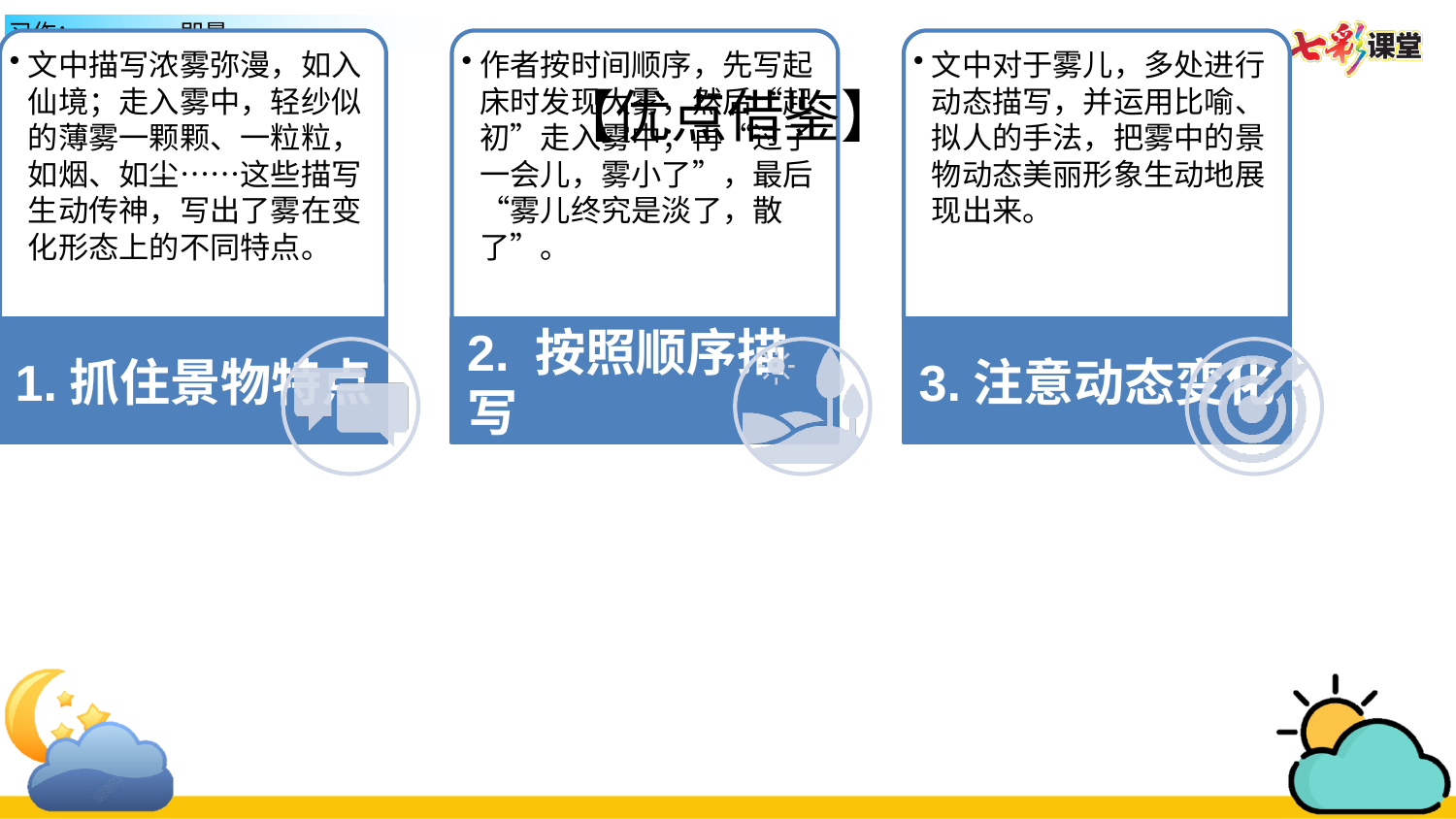

【优点借鉴】
文中描写浓雾弥漫，如入仙境；走入雾中，轻纱似的薄雾一颗颗、一粒粒，如烟、如尘……这些描写生动传神，写出了雾在变化形态上的不同特点。
1.抓住景物特点
作者按时间顺序，先写起床时发现大雾，然后“起初”走入雾中；再“过了一会儿，雾小了”，最后 “雾儿终究是淡了，散了”。
2. 按照顺序描写
文中对于雾儿，多处进行动态描写，并运用比喻、拟人的手法，把雾中的景物动态美丽形象生动地展现出来。
3.注意动态变化